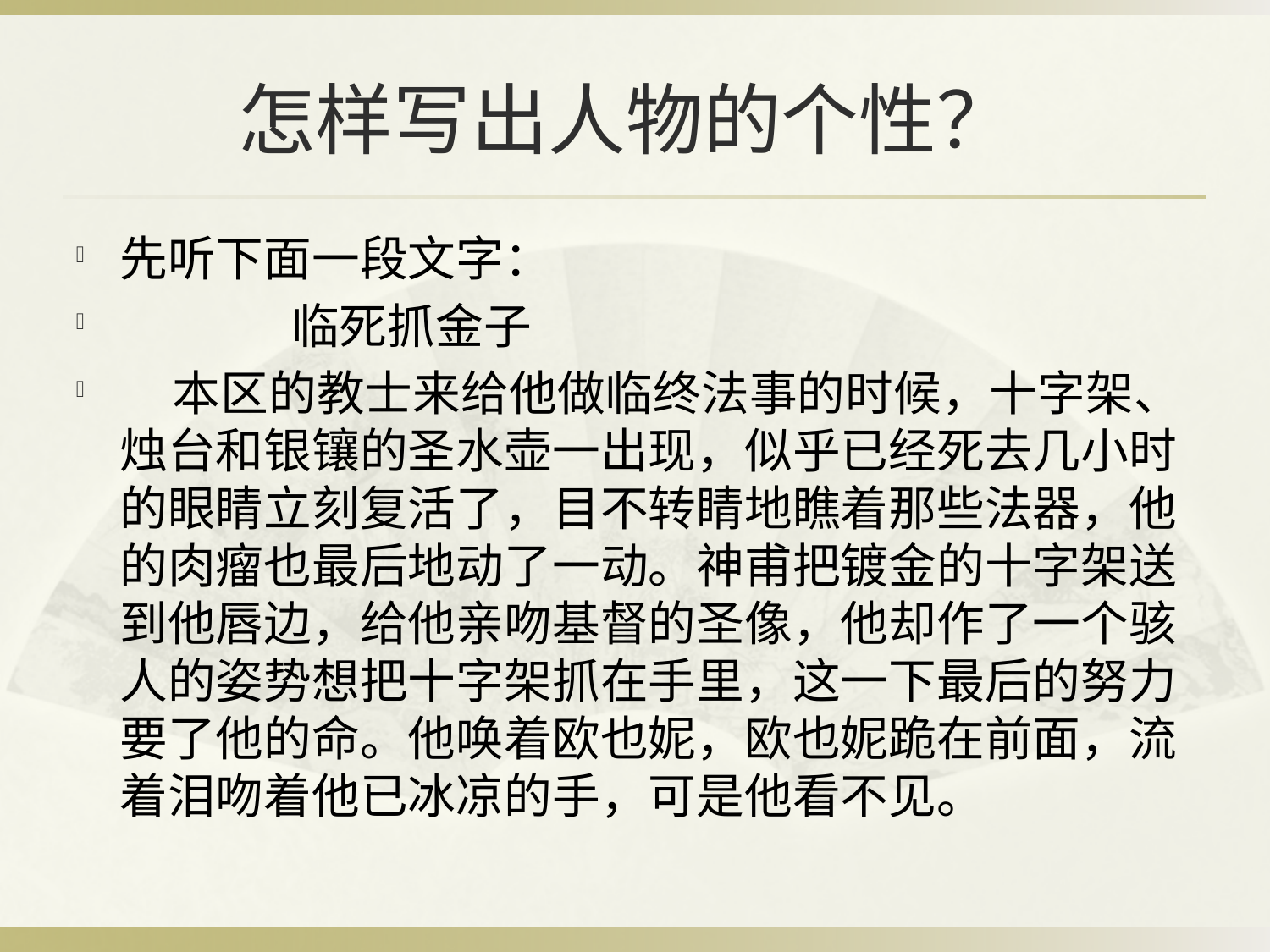

# 怎样写出人物的个性？
先听下面一段文字：
               临死抓金子
    本区的教士来给他做临终法事的时候，十字架、烛台和银镶的圣水壶一出现，似乎已经死去几小时的眼睛立刻复活了，目不转睛地瞧着那些法器，他的肉瘤也最后地动了一动。神甫把镀金的十字架送到他唇边，给他亲吻基督的圣像，他却作了一个骇人的姿势想把十字架抓在手里，这一下最后的努力要了他的命。他唤着欧也妮，欧也妮跪在前面，流着泪吻着他已冰凉的手，可是他看不见。